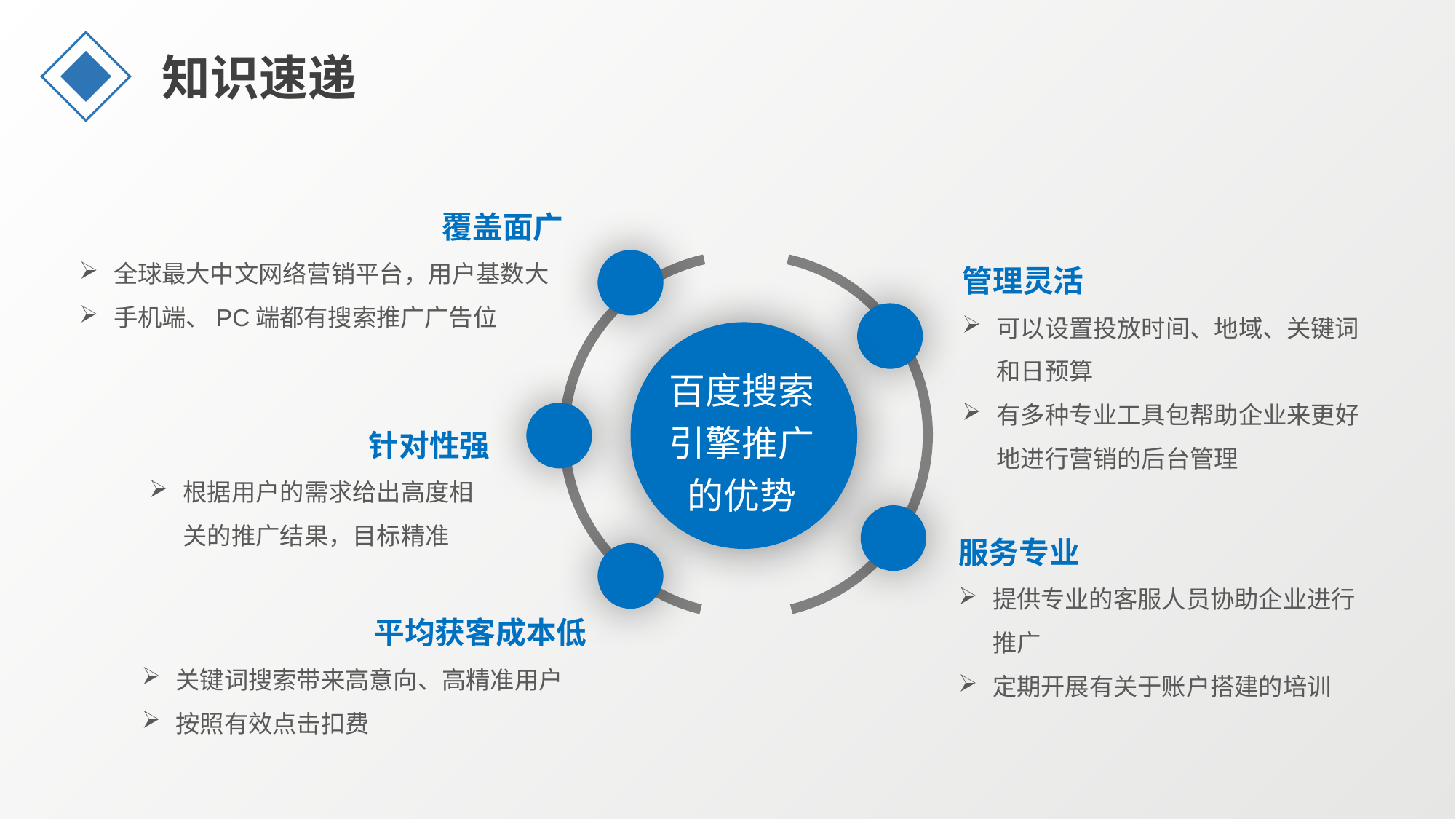

知识速递
覆盖面广
全球最大中文网络营销平台，用户基数大
手机端、PC端都有搜索推广广告位
管理灵活
可以设置投放时间、地域、关键词和日预算
有多种专业工具包帮助企业来更好地进行营销的后台管理

百度搜索
引擎推广的优势

针对性强
根据用户的需求给出高度相关的推广结果，目标精准

服务专业
提供专业的客服人员协助企业进行推广
定期开展有关于账户搭建的培训

平均获客成本低
关键词搜索带来高意向、高精准用户
按照有效点击扣费